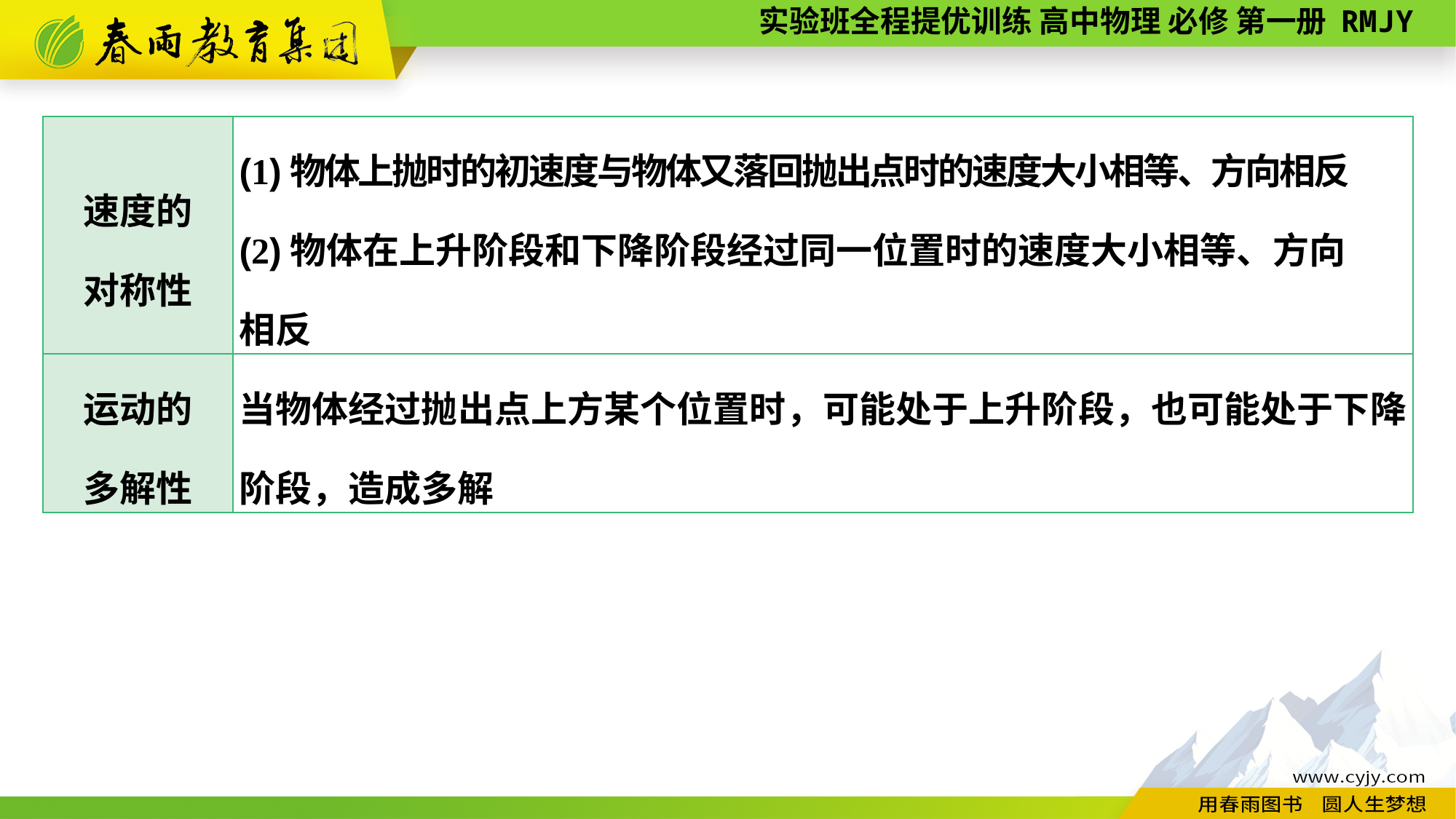

| 速度的 对称性 | (1)物体上抛时的初速度与物体又落回抛出点时的速度大小相等、方向相反 (2)物体在上升阶段和下降阶段经过同一位置时的速度大小相等、方向 相反 |
| --- | --- |
| 运动的 多解性 | 当物体经过抛出点上方某个位置时，可能处于上升阶段，也可能处于下降阶段，造成多解 |